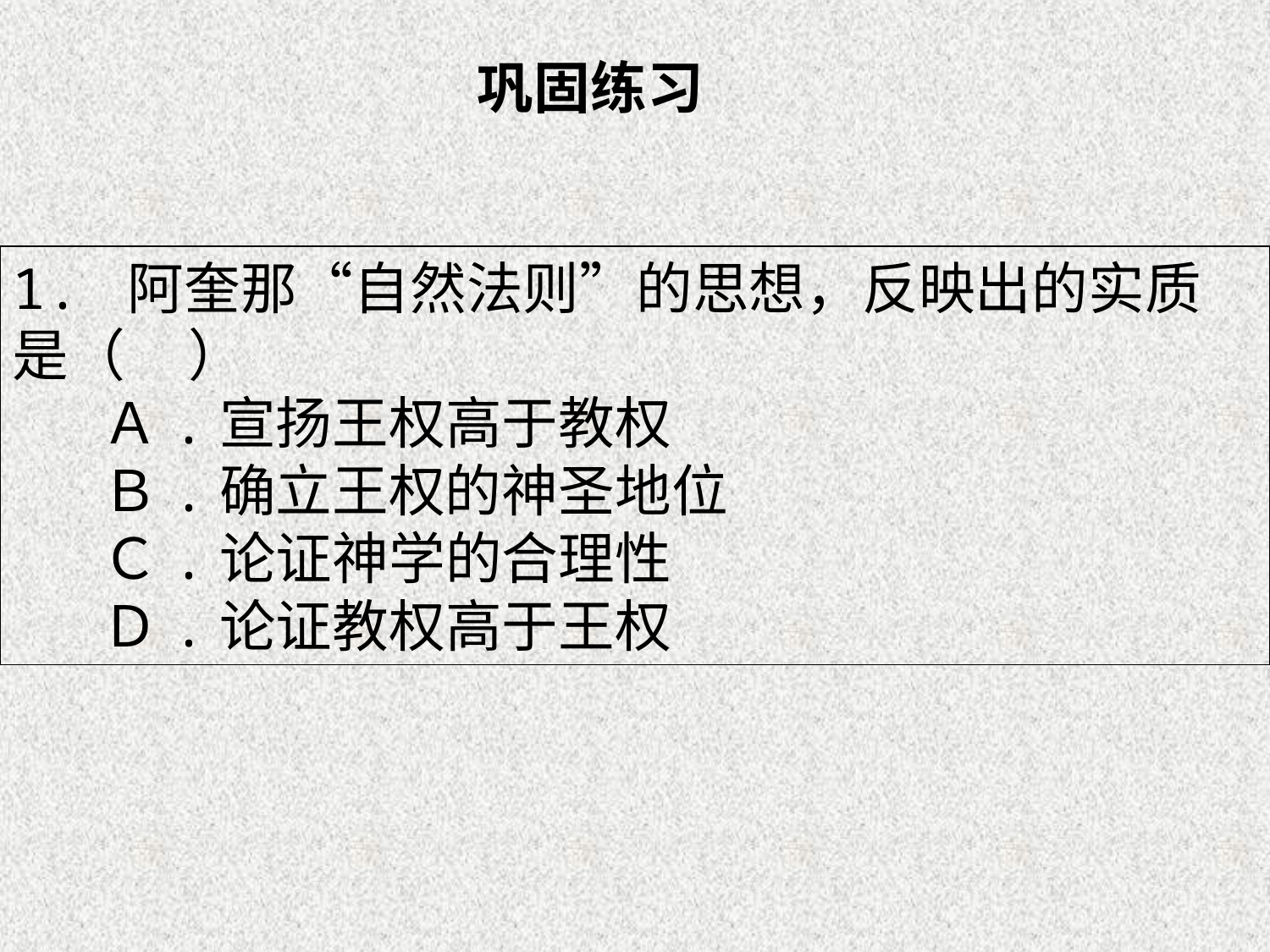

巩固练习
1. 阿奎那“自然法则”的思想，反映出的实质是（     ）
      Ａ.宣扬王权高于教权
      Ｂ.确立王权的神圣地位
      Ｃ.论证神学的合理性
      Ｄ.论证教权高于王权